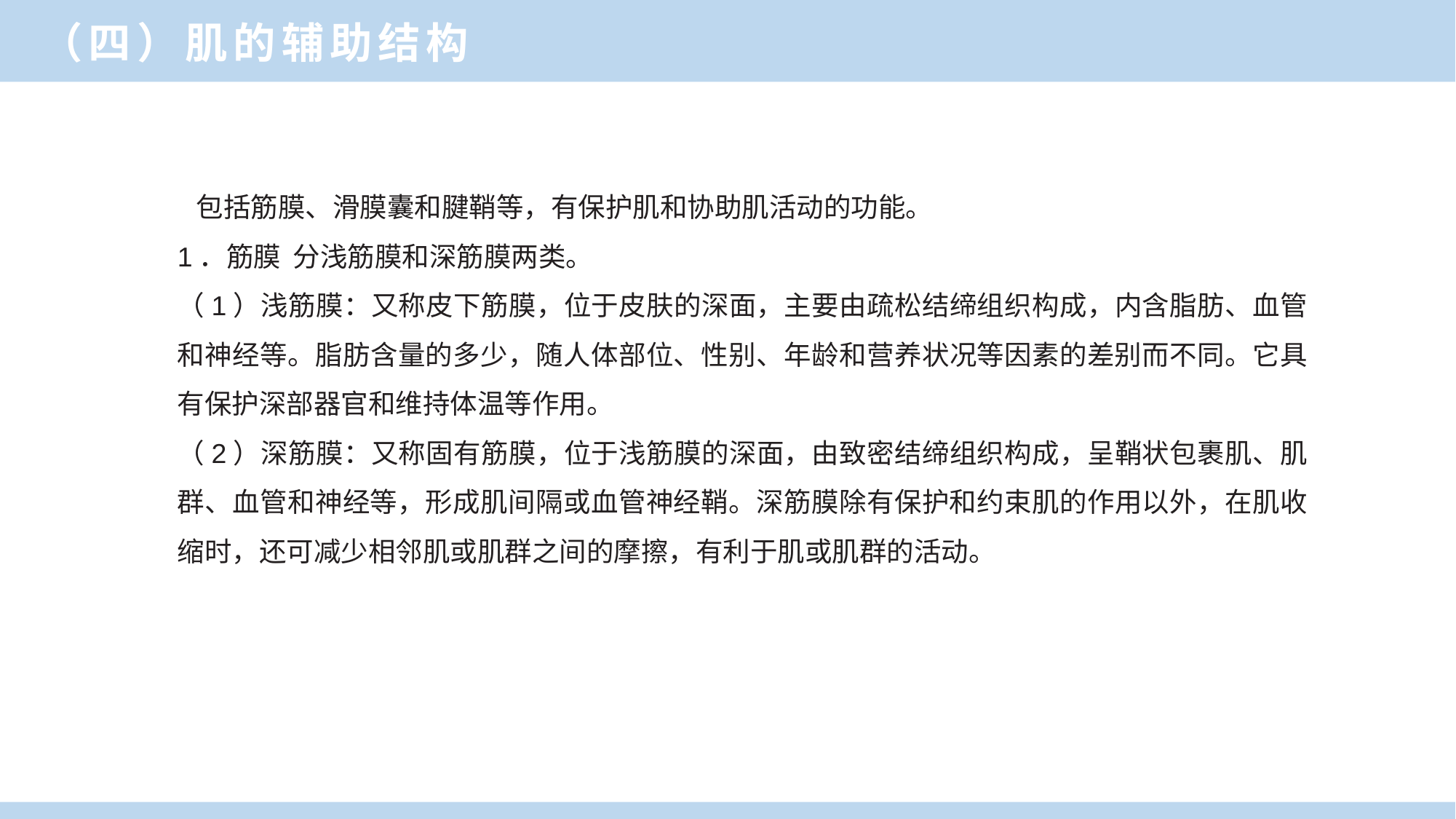

（四）肌的辅助结构

  包括筋膜、滑膜囊和腱鞘等，有保护肌和协助肌活动的功能。
1．筋膜  分浅筋膜和深筋膜两类。
（1）浅筋膜：又称皮下筋膜，位于皮肤的深面，主要由疏松结缔组织构成，内含脂肪、血管和神经等。脂肪含量的多少，随人体部位、性别、年龄和营养状况等因素的差别而不同。它具有保护深部器官和维持体温等作用。
（2）深筋膜：又称固有筋膜，位于浅筋膜的深面，由致密结缔组织构成，呈鞘状包裹肌、肌群、血管和神经等，形成肌间隔或血管神经鞘。深筋膜除有保护和约束肌的作用以外，在肌收缩时，还可减少相邻肌或肌群之间的摩擦，有利于肌或肌群的活动。